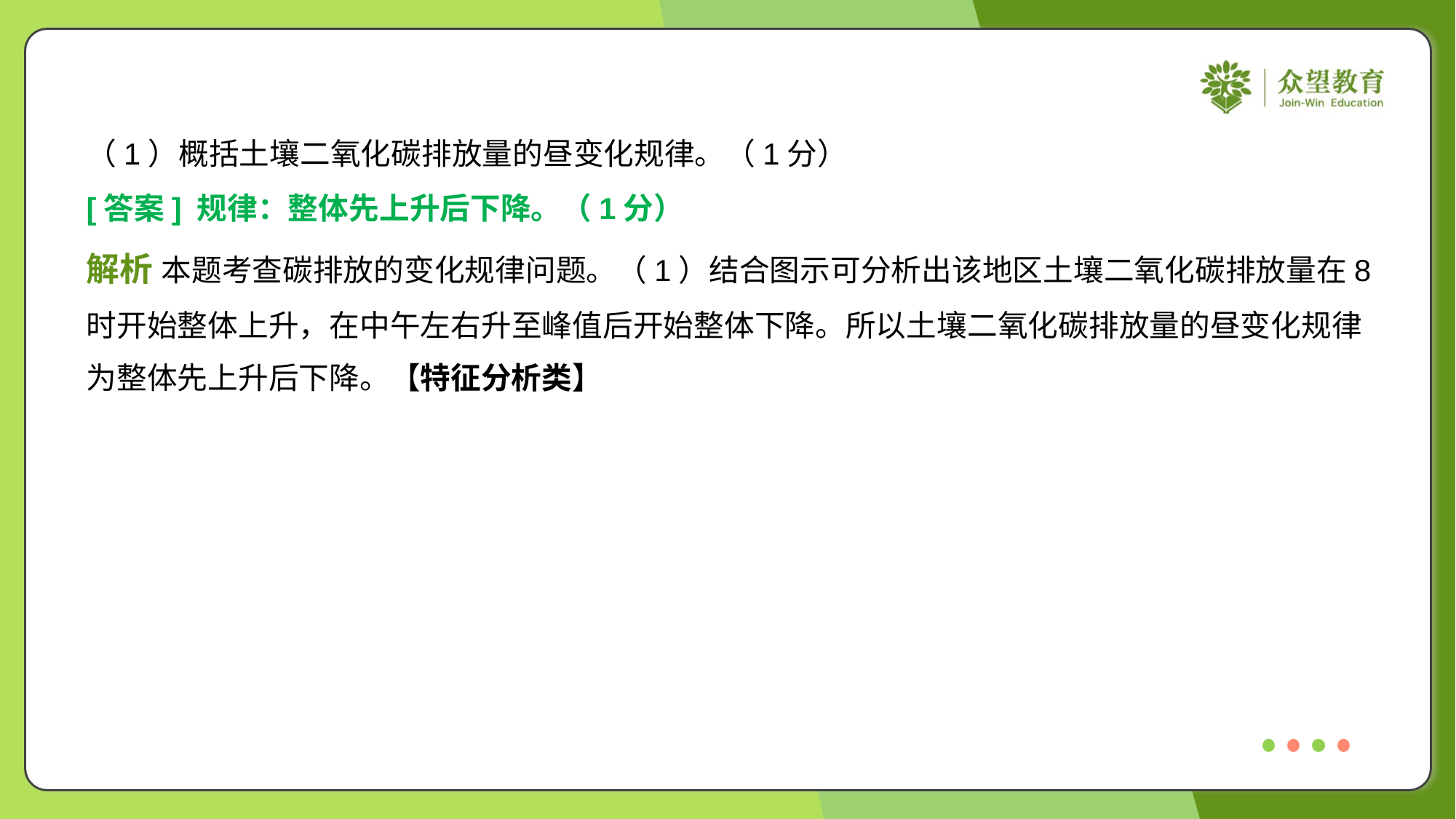

（1）概括土壤二氧化碳排放量的昼变化规律。（1分）
[答案] 规律：整体先上升后下降。（1分）
解析 本题考查碳排放的变化规律问题。（1）结合图示可分析出该地区土壤二氧化碳排放量在8
时开始整体上升，在中午左右升至峰值后开始整体下降。所以土壤二氧化碳排放量的昼变化规律
为整体先上升后下降。【特征分析类】